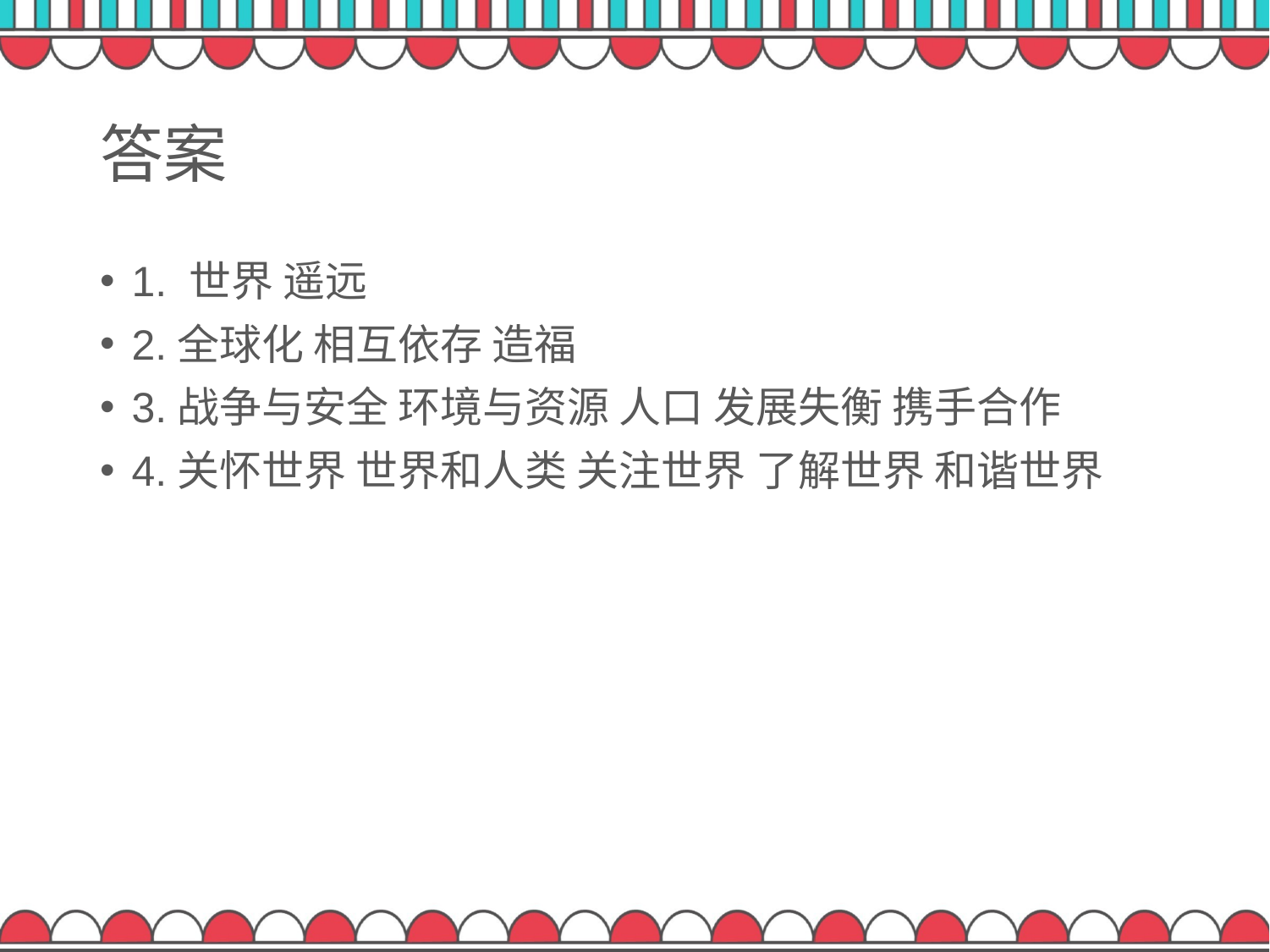

# 答案
1. 世界 遥远
2.全球化 相互依存 造福
3.战争与安全 环境与资源 人口 发展失衡 携手合作
4.关怀世界 世界和人类 关注世界 了解世界 和谐世界